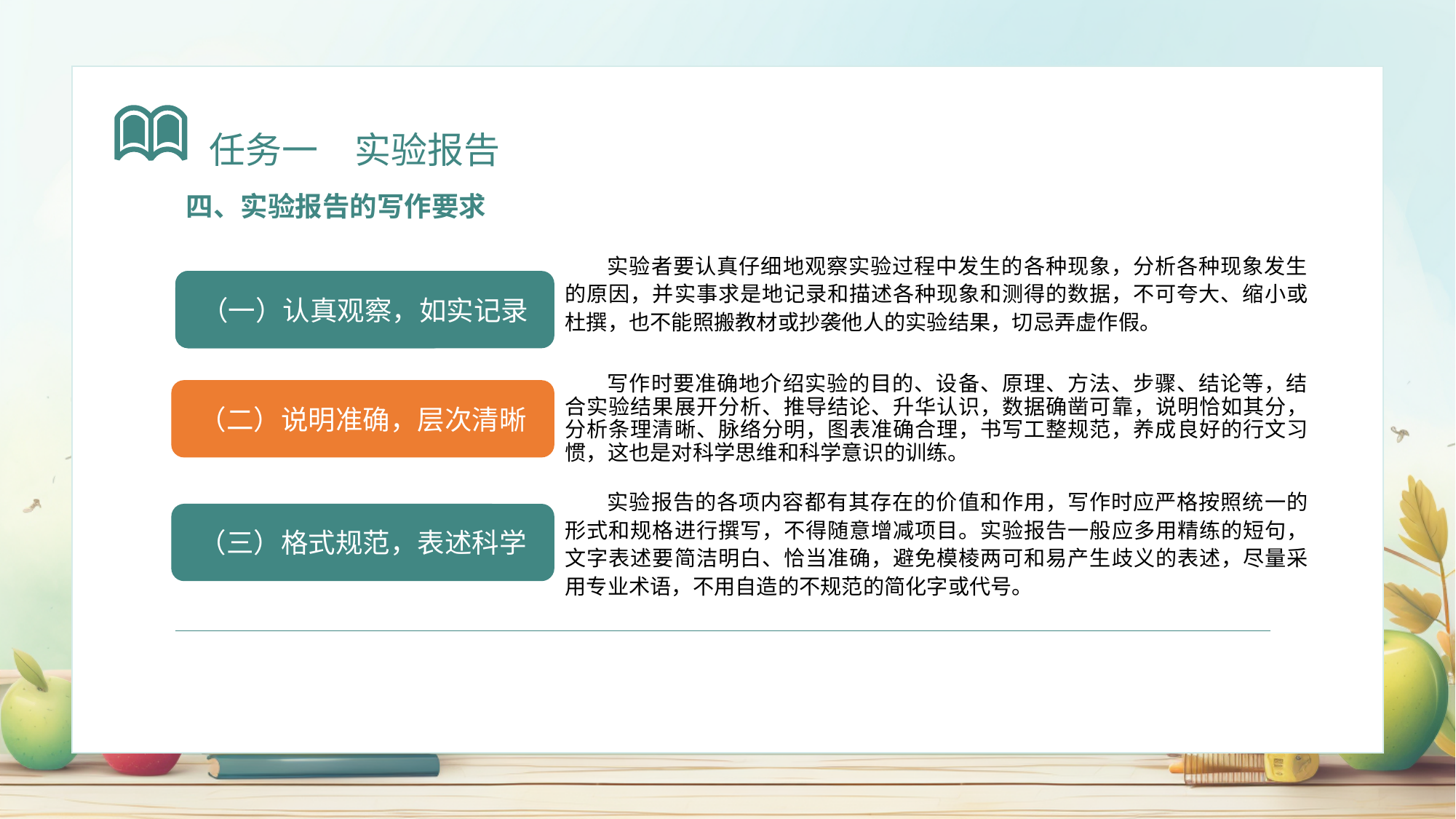

任务一　实验报告

四、实验报告的写作要求
实验者要认真仔细地观察实验过程中发生的各种现象，分析各种现象发生的原因，并实事求是地记录和描述各种现象和测得的数据，不可夸大、缩小或杜撰，也不能照搬教材或抄袭他人的实验结果，切忌弄虚作假。
1. 宣告性
（一）认真观察，如实记录
写作时要准确地介绍实验的目的、设备、原理、方法、步骤、结论等，结合实验结果展开分析、推导结论、升华认识，数据确凿可靠，说明恰如其分，分析条理清晰、脉络分明，图表准确合理，书写工整规范，养成良好的行文习惯，这也是对科学思维和科学意识的训练。
（二）说明准确，层次清晰
实验报告的各项内容都有其存在的价值和作用，写作时应严格按照统一的形式和规格进行撰写，不得随意增减项目。实验报告一般应多用精练的短句，文字表述要简洁明白、恰当准确，避免模棱两可和易产生歧义的表述，尽量采用专业术语，不用自造的不规范的简化字或代号。
（三）格式规范，表述科学